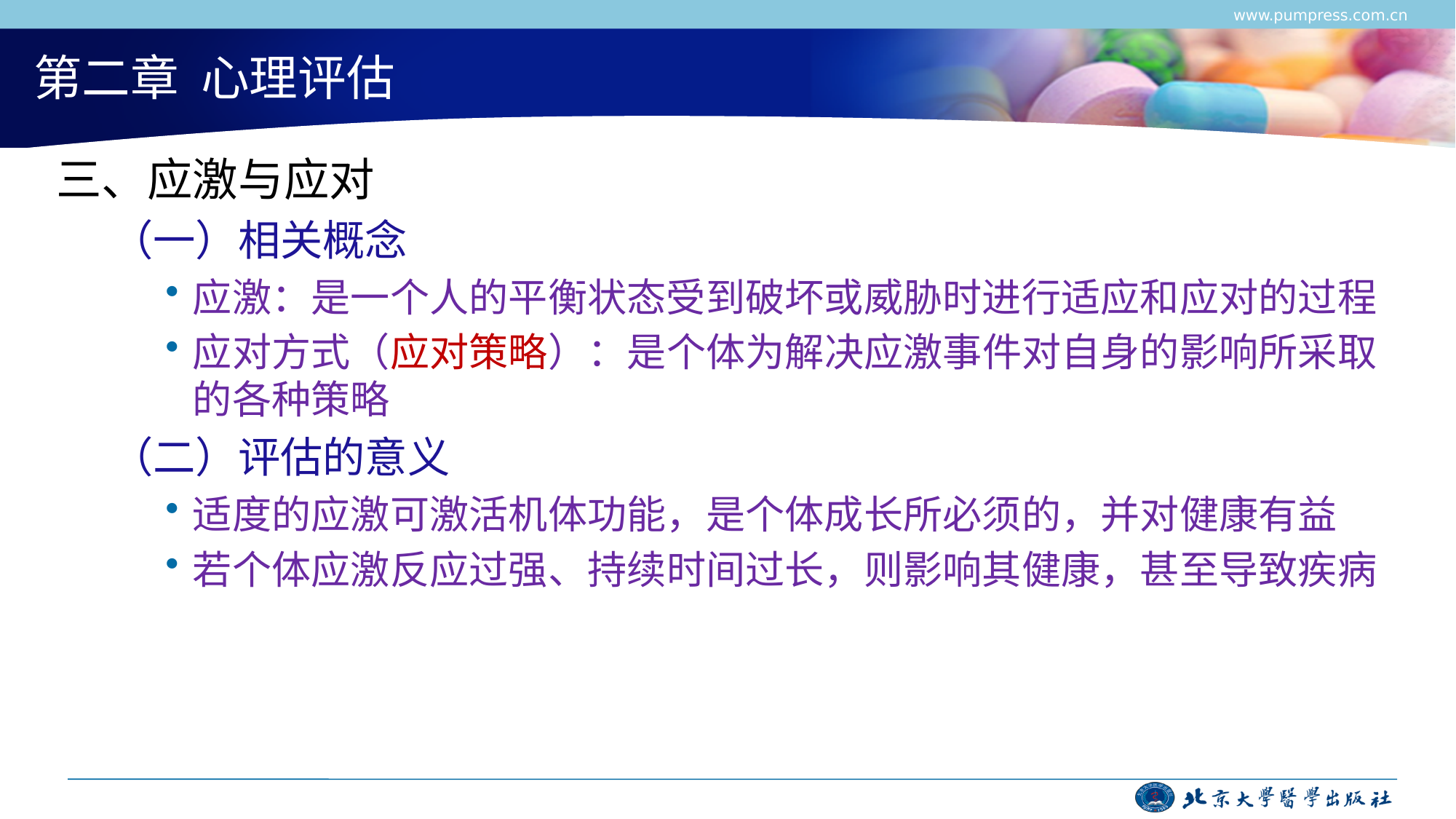

www.pumpress.com.cn
# 第二章  心理评估
三、应激与应对
（一）相关概念
应激：是一个人的平衡状态受到破坏或威胁时进行适应和应对的过程
应对方式（应对策略）：是个体为解决应激事件对自身的影响所采取的各种策略
（二）评估的意义
适度的应激可激活机体功能，是个体成长所必须的，并对健康有益
若个体应激反应过强、持续时间过长，则影响其健康，甚至导致疾病